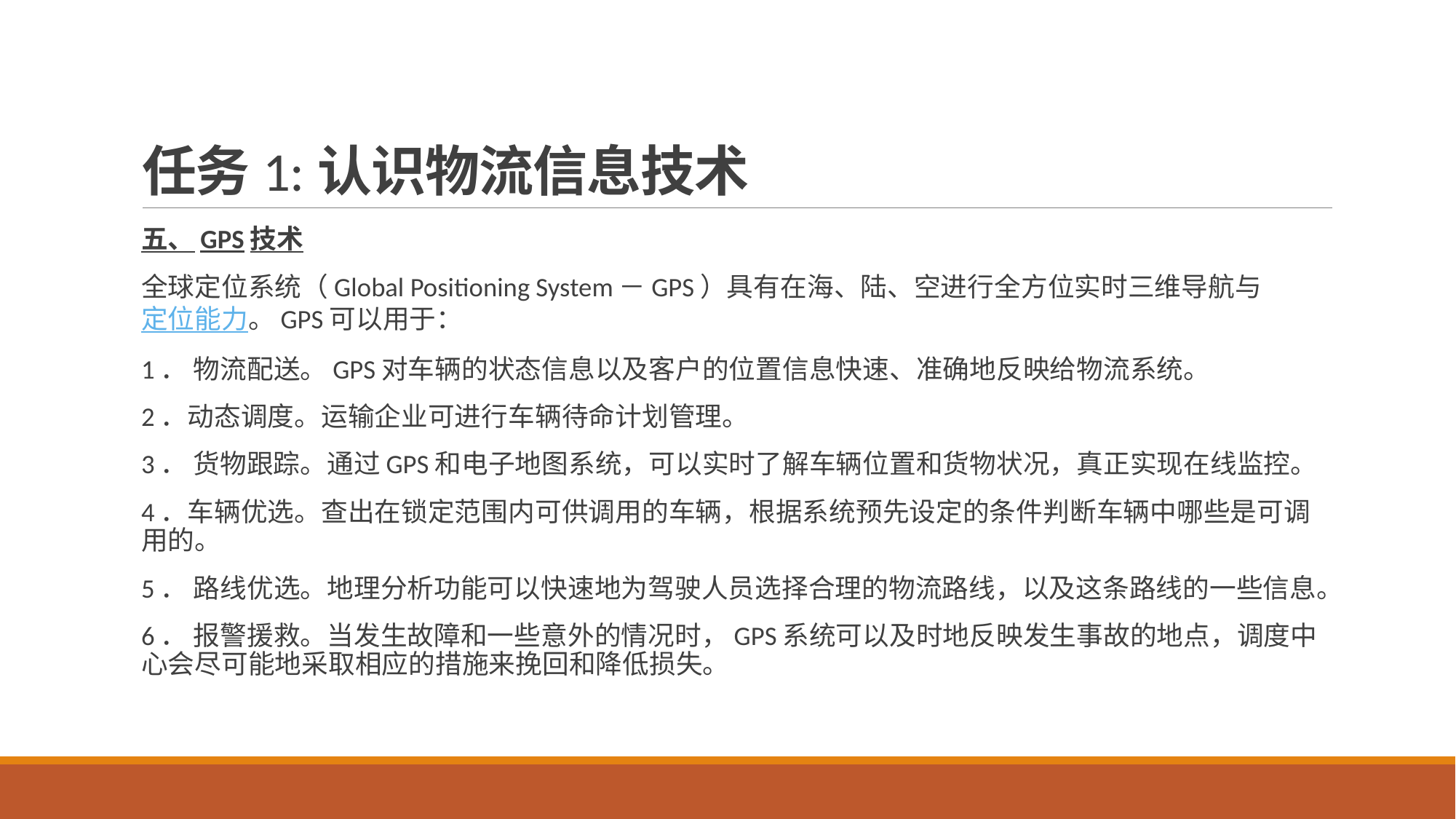

# 任务1:认识物流信息技术
五、GPS技术
全球定位系统（Global Positioning System－GPS）具有在海、陆、空进行全方位实时三维导航与定位能力。GPS可以用于：
1． 物流配送。GPS对车辆的状态信息以及客户的位置信息快速、准确地反映给物流系统。
2．动态调度。运输企业可进行车辆待命计划管理。
3． 货物跟踪。通过GPS和电子地图系统，可以实时了解车辆位置和货物状况，真正实现在线监控。
4．车辆优选。查出在锁定范围内可供调用的车辆，根据系统预先设定的条件判断车辆中哪些是可调用的。
5． 路线优选。地理分析功能可以快速地为驾驶人员选择合理的物流路线，以及这条路线的一些信息。
6． 报警援救。当发生故障和一些意外的情况时，GPS系统可以及时地反映发生事故的地点，调度中心会尽可能地采取相应的措施来挽回和降低损失。